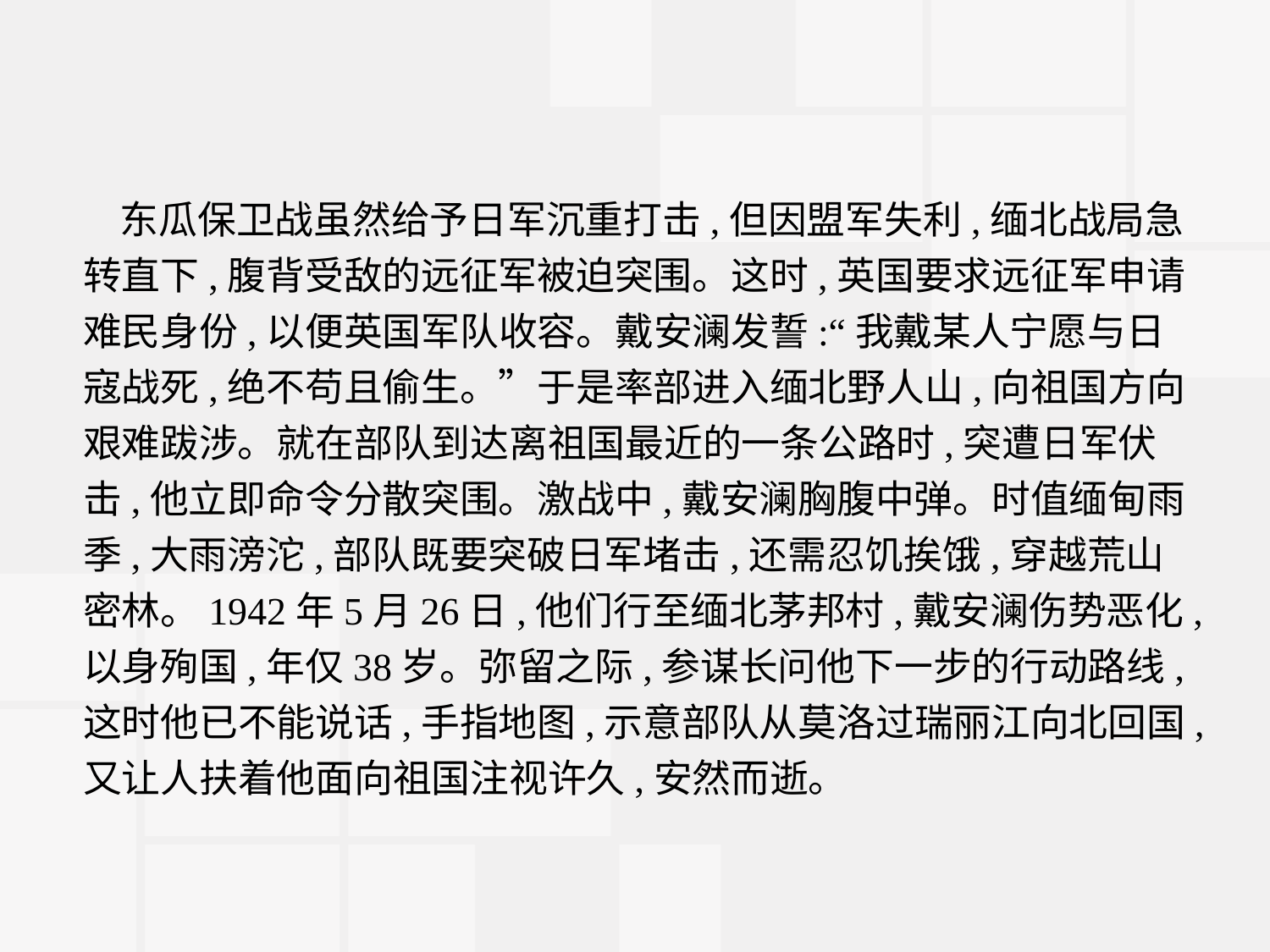

东瓜保卫战虽然给予日军沉重打击,但因盟军失利,缅北战局急转直下,腹背受敌的远征军被迫突围。这时,英国要求远征军申请难民身份,以便英国军队收容。戴安澜发誓:“我戴某人宁愿与日寇战死,绝不苟且偷生。”于是率部进入缅北野人山,向祖国方向艰难跋涉。就在部队到达离祖国最近的一条公路时,突遭日军伏击,他立即命令分散突围。激战中,戴安澜胸腹中弹。时值缅甸雨季,大雨滂沱,部队既要突破日军堵击,还需忍饥挨饿,穿越荒山密林。1942年5月26日,他们行至缅北茅邦村,戴安澜伤势恶化,以身殉国,年仅38岁。弥留之际,参谋长问他下一步的行动路线,这时他已不能说话,手指地图,示意部队从莫洛过瑞丽江向北回国,又让人扶着他面向祖国注视许久,安然而逝。